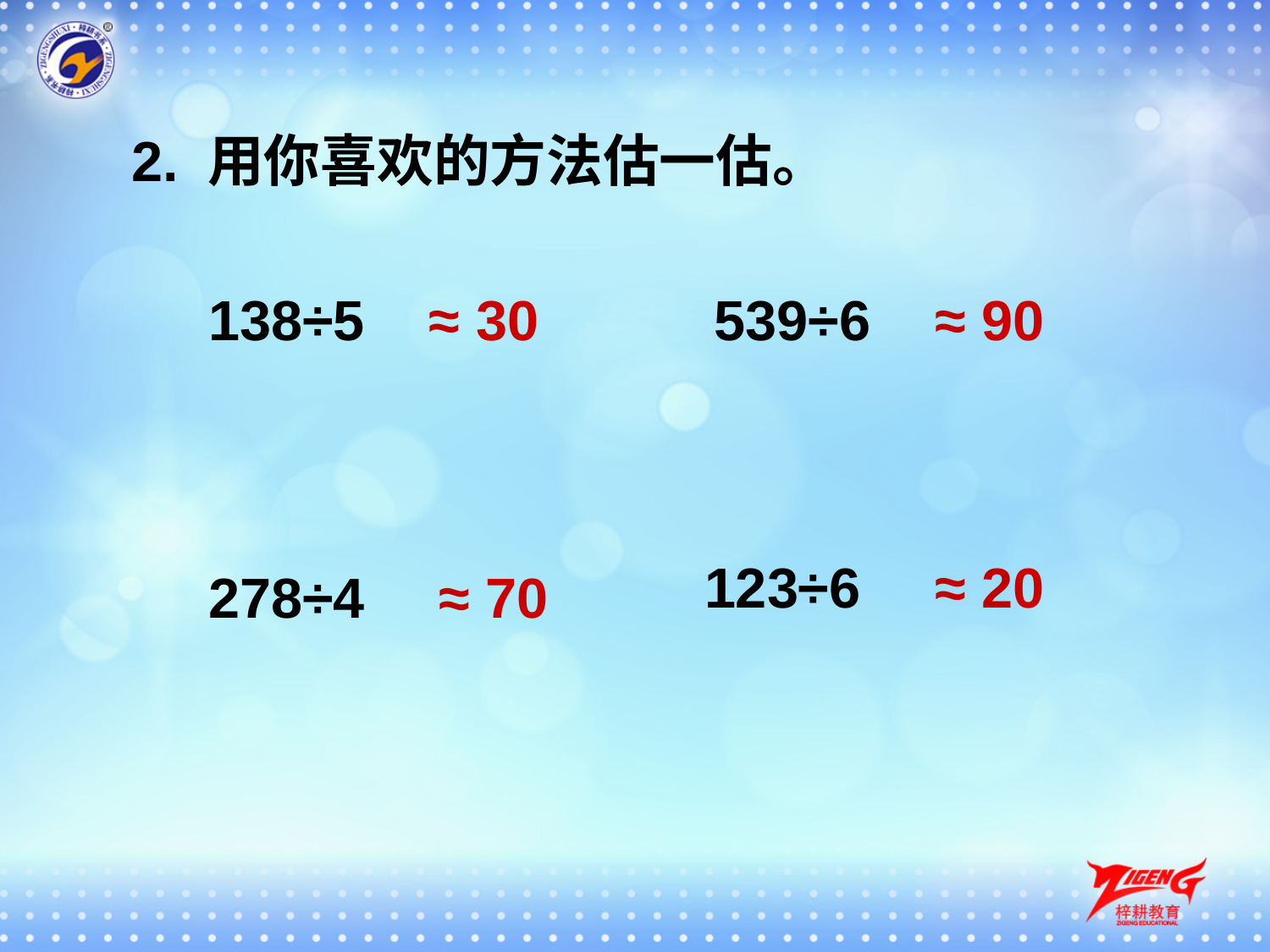

2. 用你喜欢的方法估一估。
138÷5
≈ 30
539÷6
≈ 90
123÷6
≈ 20
278÷4
≈ 70